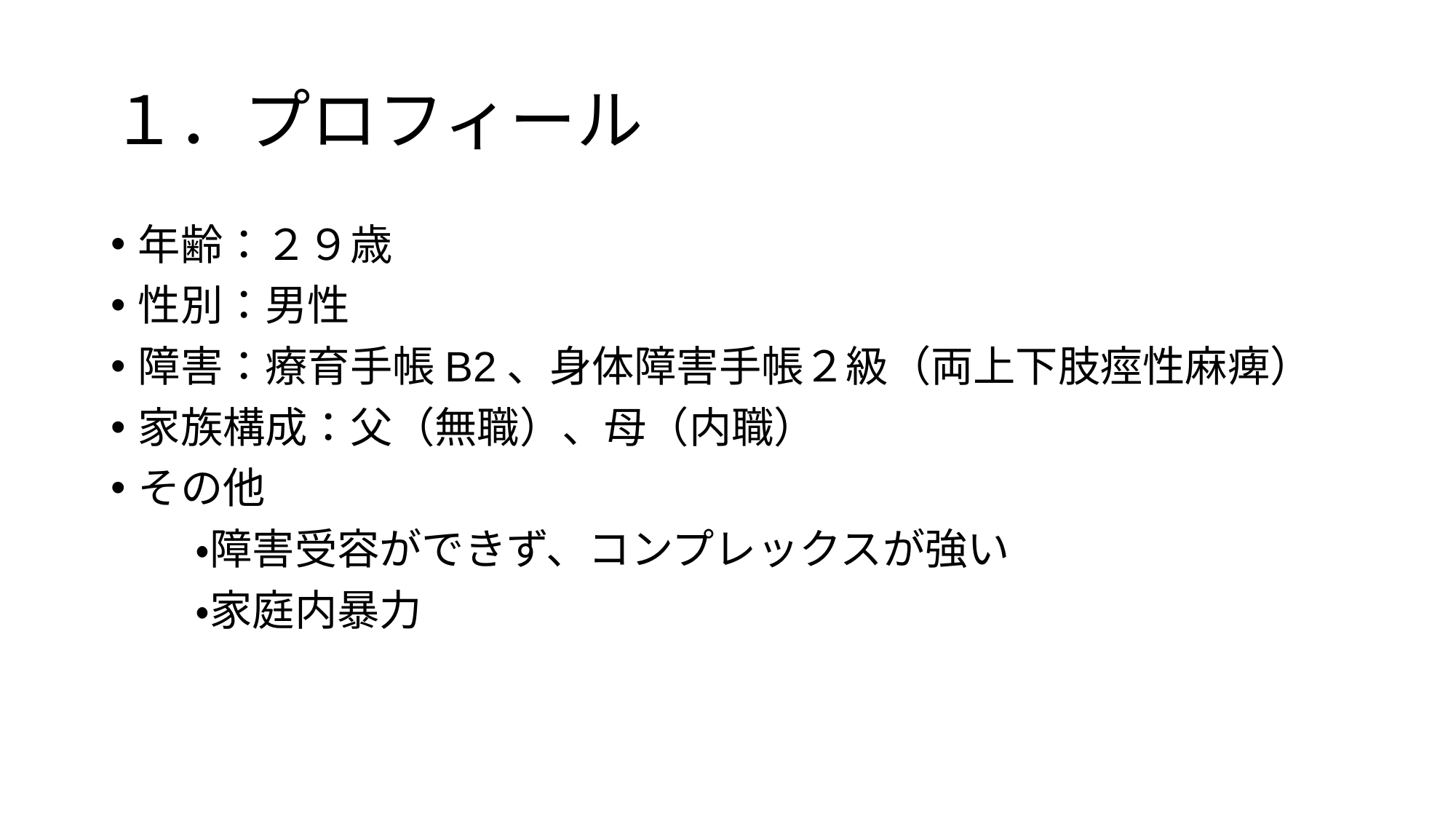

# １．プロフィール
年齢：２９歳
性別：男性
障害：療育手帳B2、身体障害手帳２級（両上下肢痙性麻痺）
家族構成：父（無職）、母（内職）
その他
　　・障害受容ができず、コンプレックスが強い
　　・家庭内暴力